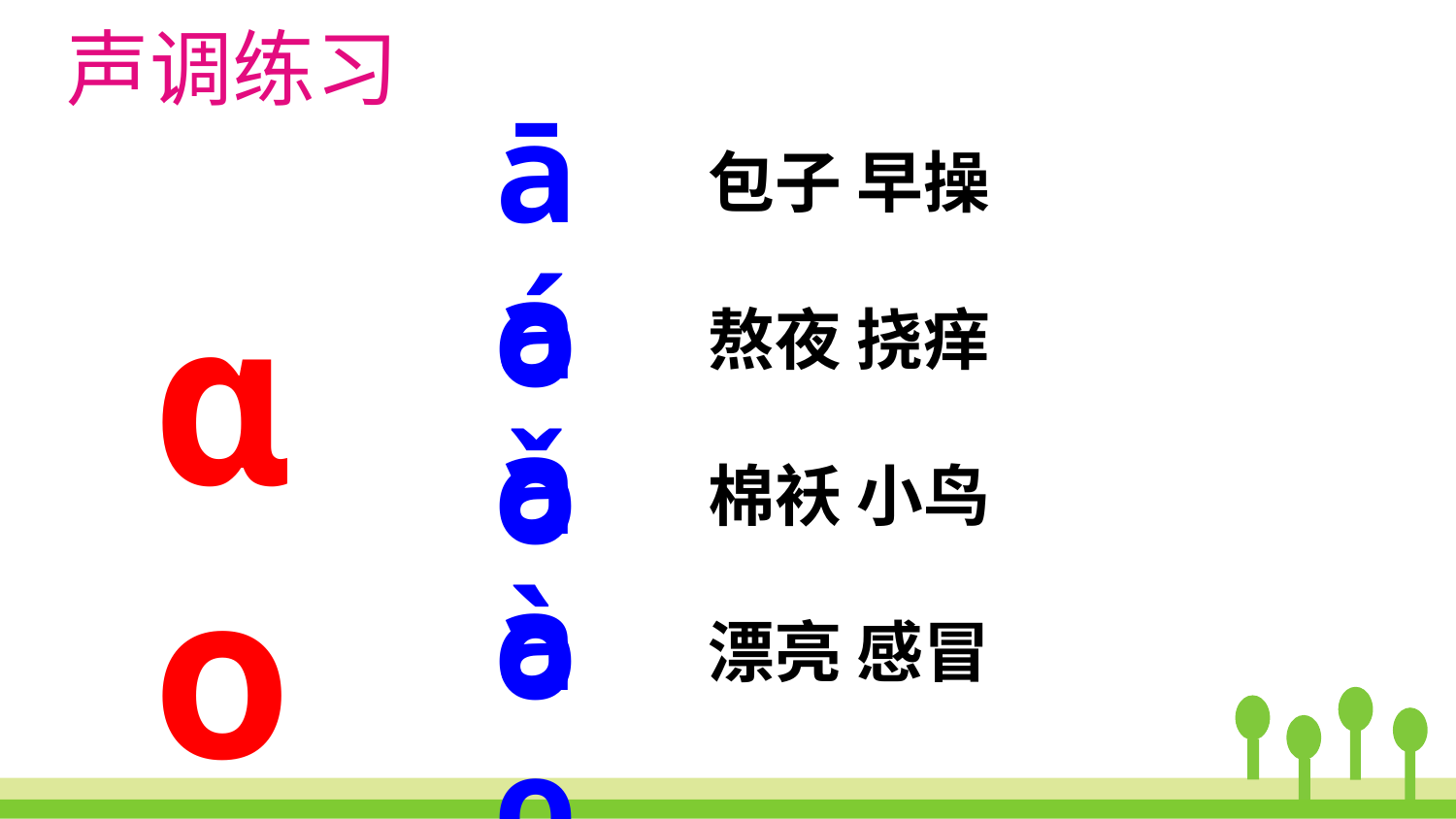

声调练习
āo
包子 早操
áo
ɑo
熬夜 挠痒
ǎo
棉袄 小鸟
ào
漂亮 感冒